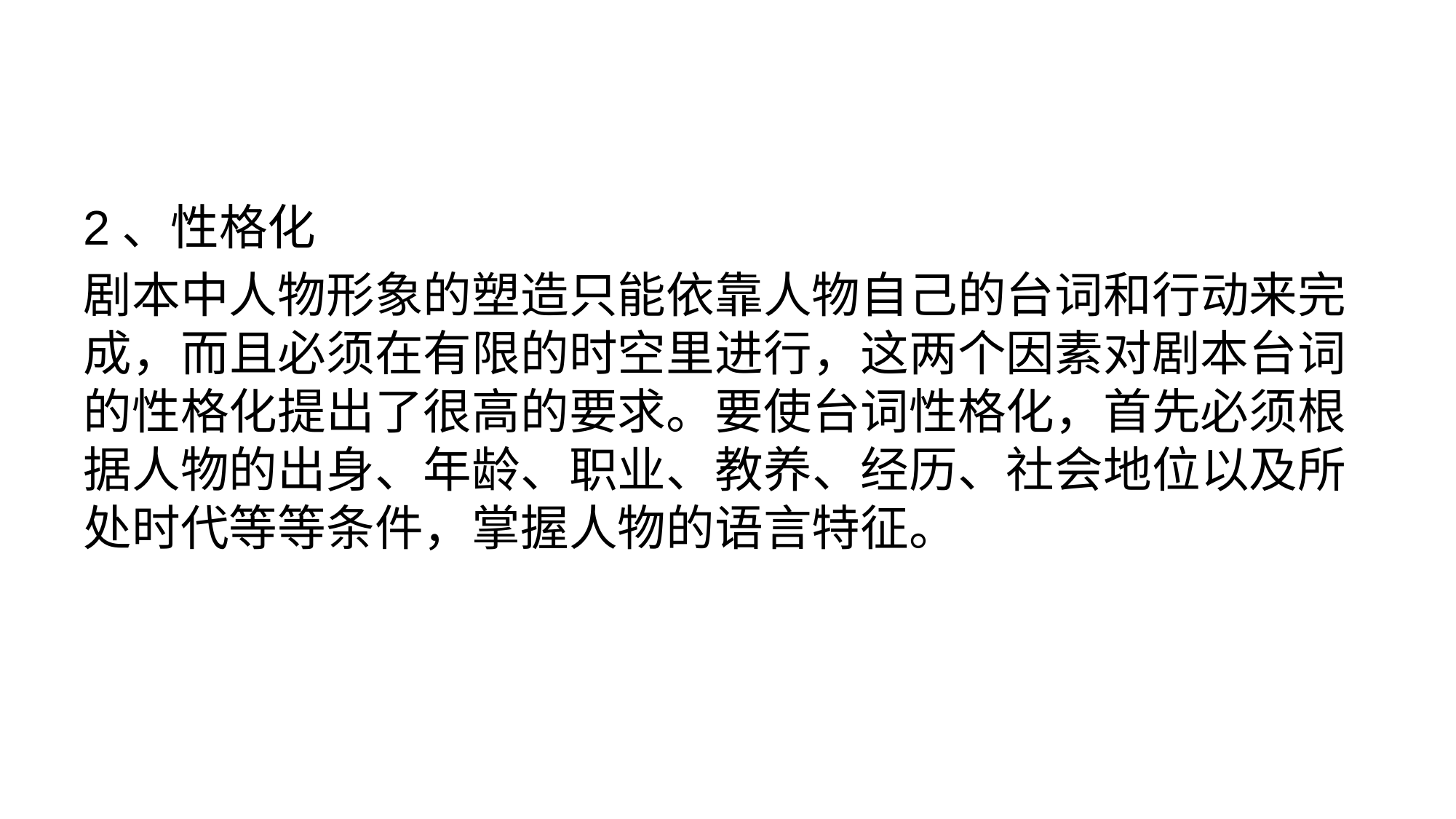

#
2、性格化
剧本中人物形象的塑造只能依靠人物自己的台词和行动来完成，而且必须在有限的时空里进行，这两个因素对剧本台词的性格化提出了很高的要求。要使台词性格化，首先必须根据人物的出身、年龄、职业、教养、经历、社会地位以及所处时代等等条件，掌握人物的语言特征。